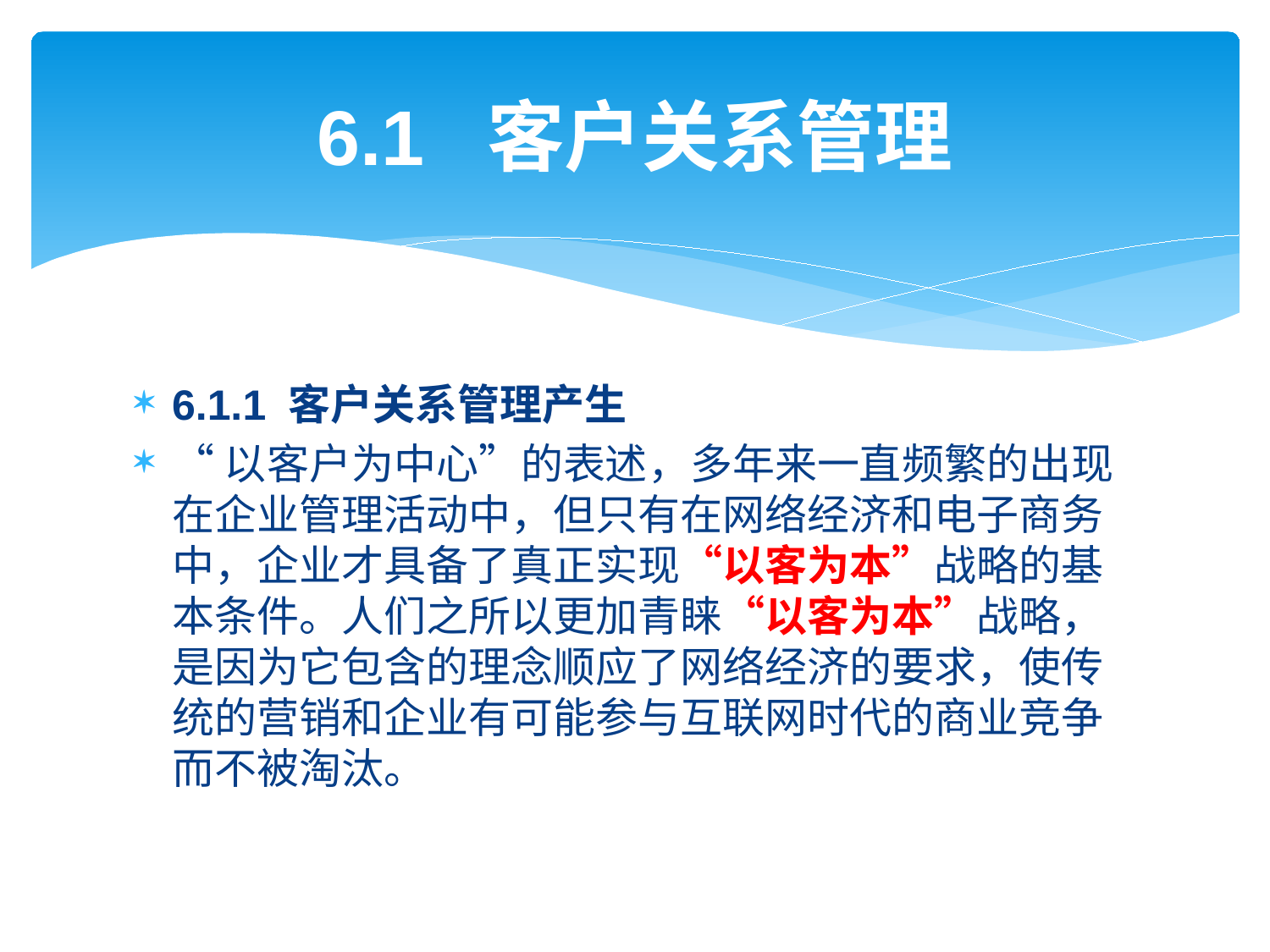

# 6.1  客户关系管理
6.1.1 客户关系管理产生
“以客户为中心”的表述，多年来一直频繁的出现在企业管理活动中，但只有在网络经济和电子商务中，企业才具备了真正实现“以客为本”战略的基本条件。人们之所以更加青睐“以客为本”战略，是因为它包含的理念顺应了网络经济的要求，使传统的营销和企业有可能参与互联网时代的商业竞争而不被淘汰。